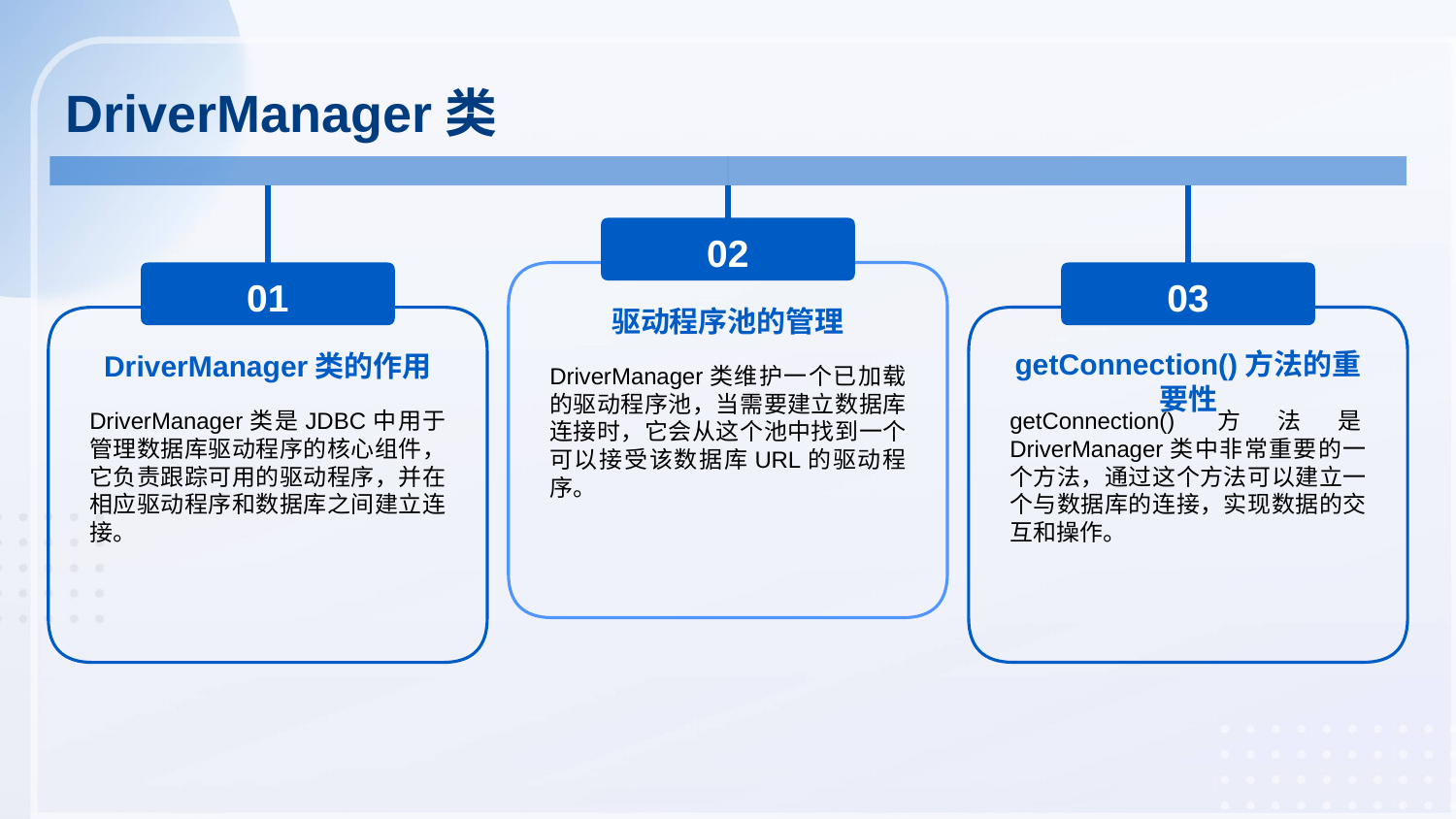

DriverManager类

02

01
03

驱动程序池的管理

DriverManager类的作用
getConnection()方法的重要性
DriverManager类维护一个已加载的驱动程序池，当需要建立数据库连接时，它会从这个池中找到一个可以接受该数据库URL的驱动程序。
DriverManager类是JDBC中用于管理数据库驱动程序的核心组件，它负责跟踪可用的驱动程序，并在相应驱动程序和数据库之间建立连接。
getConnection()方法是DriverManager类中非常重要的一个方法，通过这个方法可以建立一个与数据库的连接，实现数据的交互和操作。